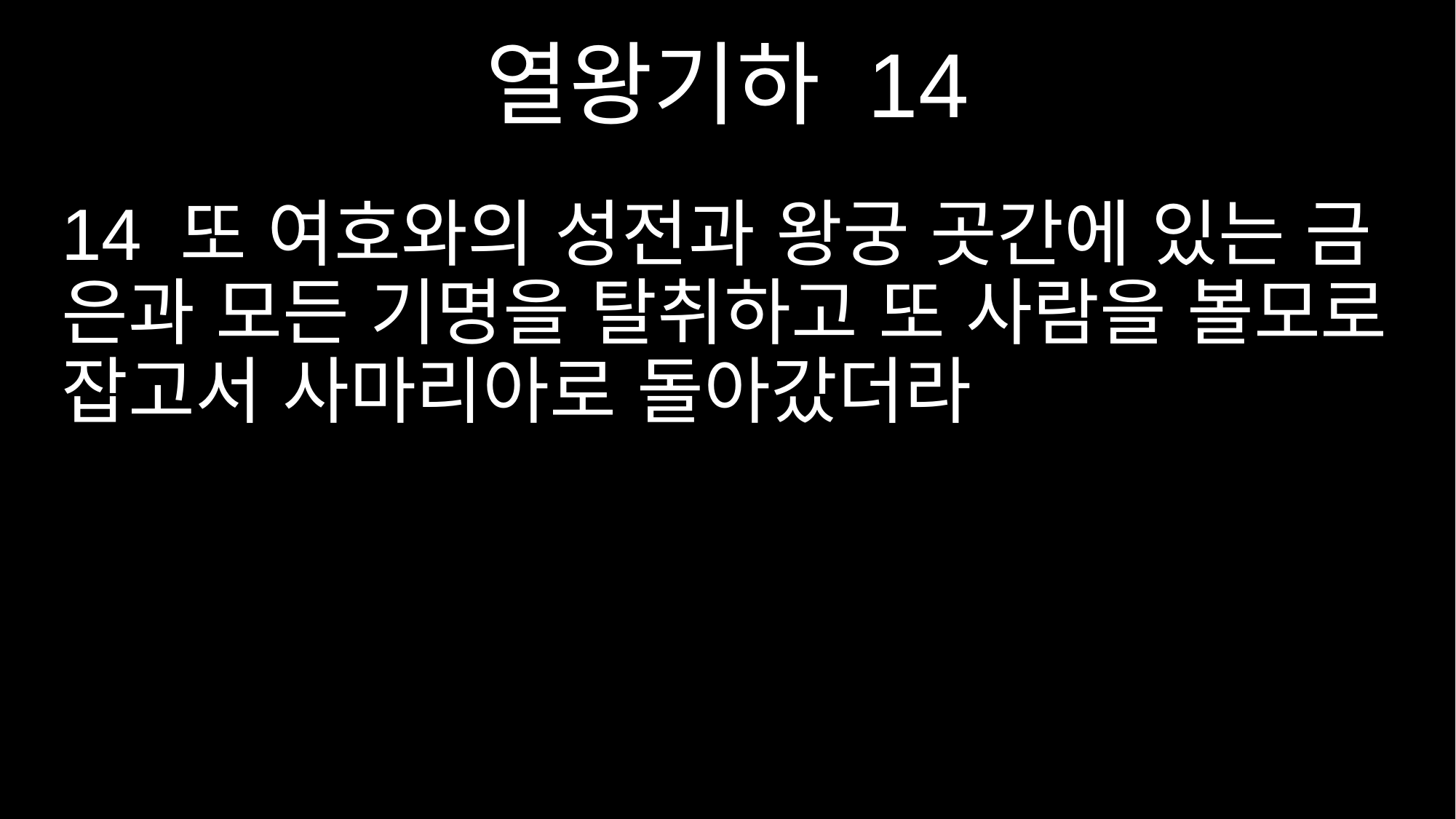

열왕기하 14
14 또 여호와의 성전과 왕궁 곳간에 있는 금 은과 모든 기명을 탈취하고 또 사람을 볼모로 잡고서 사마리아로 돌아갔더라